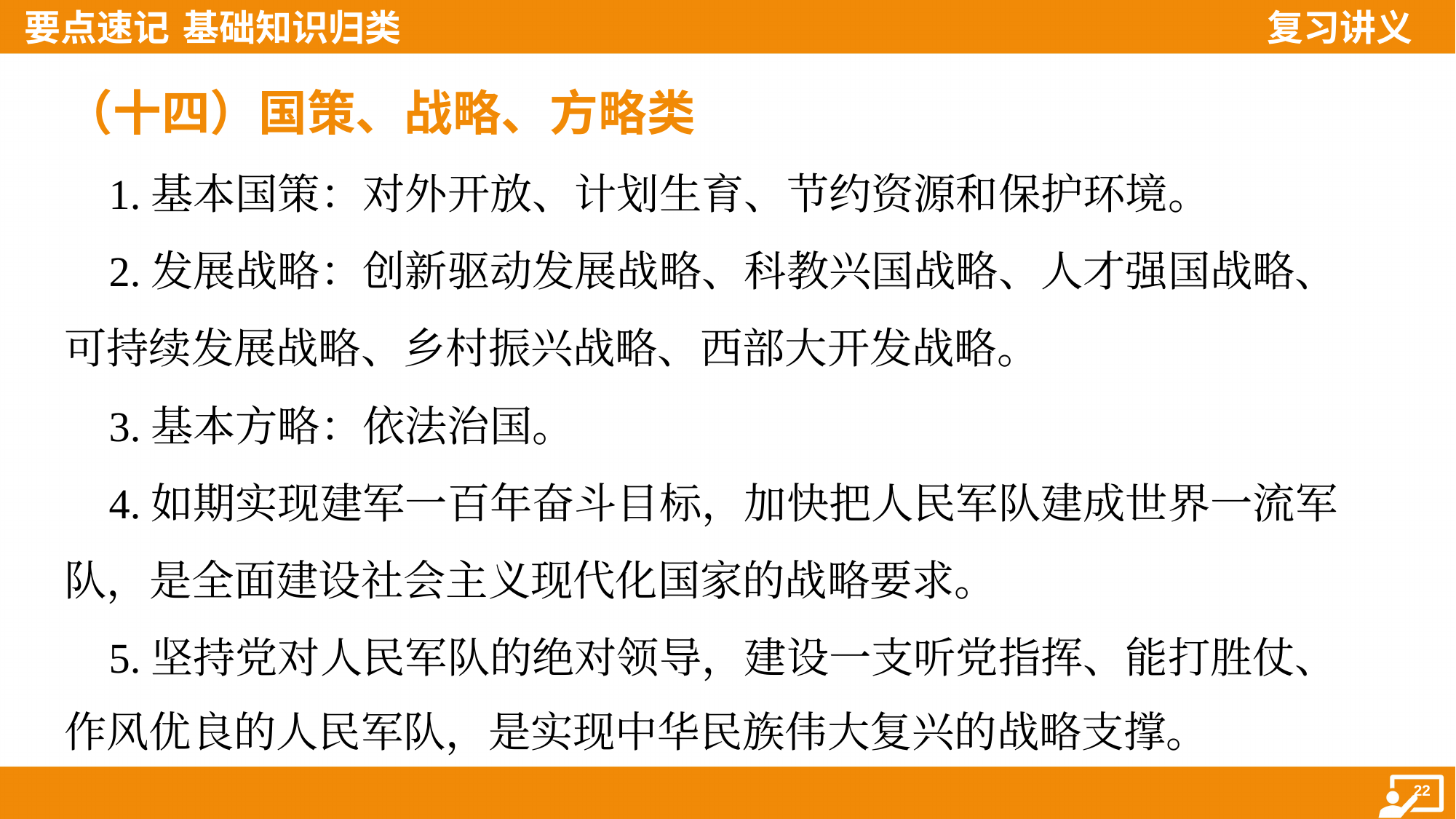

（十四）国策、战略、方略类
    1.基本国策：对外开放、计划生育、节约资源和保护环境。
    2.发展战略：创新驱动发展战略、科教兴国战略、人才强国战略、
可持续发展战略、乡村振兴战略、西部大开发战略。
    3.基本方略：依法治国。
    4.如期实现建军一百年奋斗目标，加快把人民军队建成世界一流军
队，是全面建设社会主义现代化国家的战略要求。
    5.坚持党对人民军队的绝对领导，建设一支听党指挥、能打胜仗、
作风优良的人民军队，是实现中华民族伟大复兴的战略支撑。